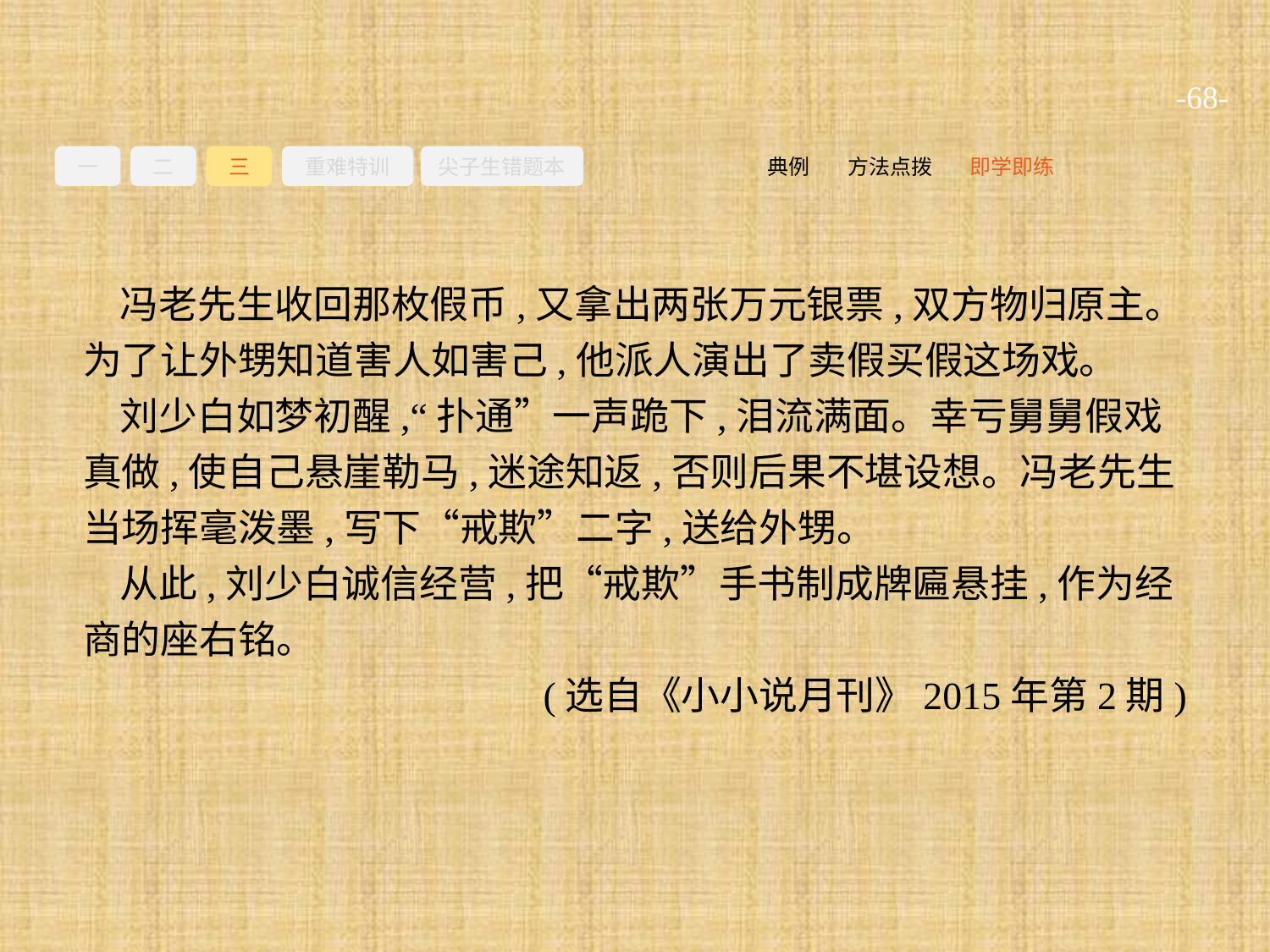

-68-
一
二
三
重难特训
尖子生错题本
即学即练
方法点拨
典例
冯老先生收回那枚假币,又拿出两张万元银票,双方物归原主。为了让外甥知道害人如害己,他派人演出了卖假买假这场戏。
刘少白如梦初醒,“扑通”一声跪下,泪流满面。幸亏舅舅假戏真做,使自己悬崖勒马,迷途知返,否则后果不堪设想。冯老先生当场挥毫泼墨,写下“戒欺”二字,送给外甥。
从此,刘少白诚信经营,把“戒欺”手书制成牌匾悬挂,作为经商的座右铭。
(选自《小小说月刊》2015年第2期)